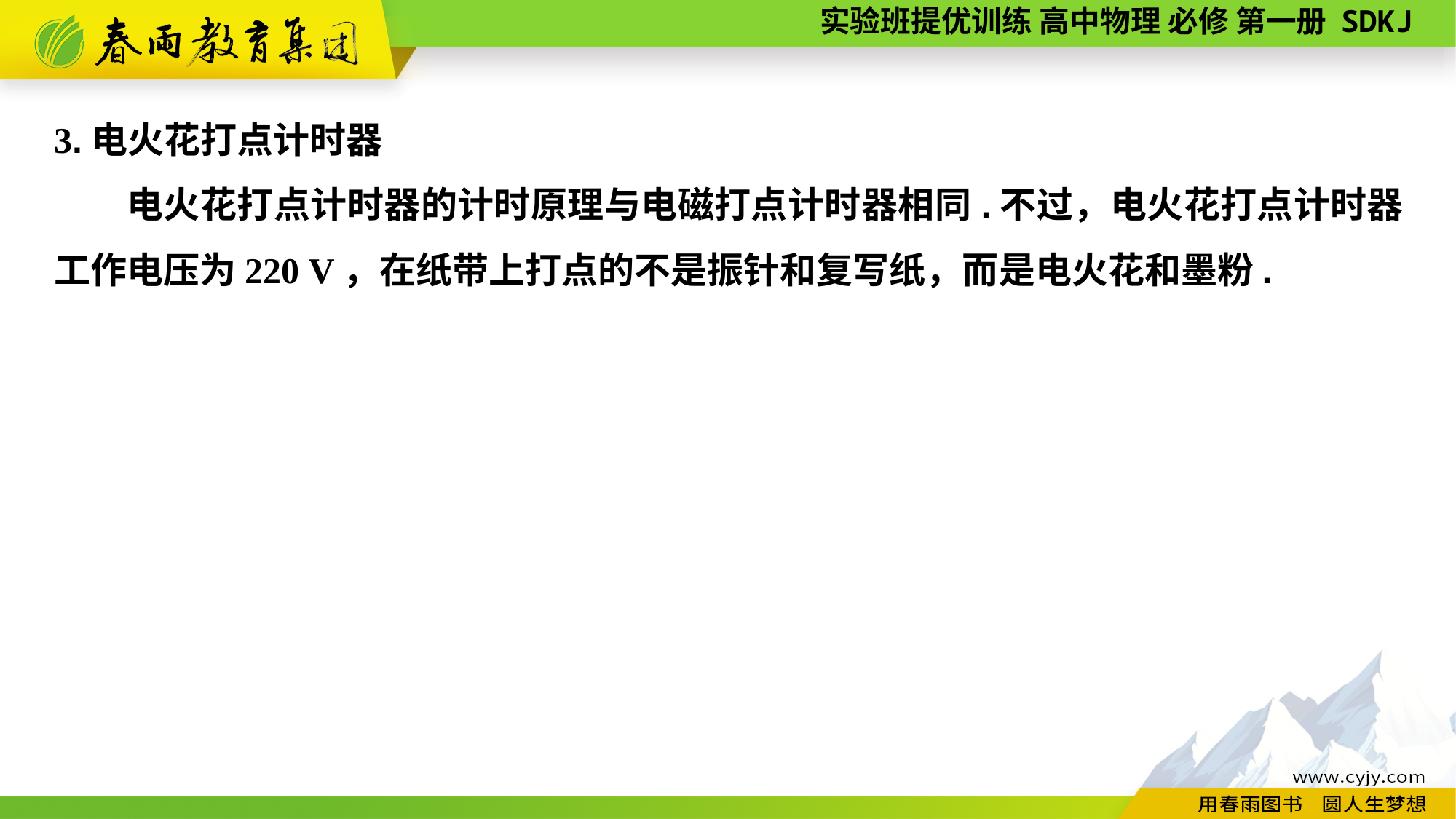

3.电火花打点计时器
电火花打点计时器的计时原理与电磁打点计时器相同.不过，电火花打点计时器工作电压为220 V，在纸带上打点的不是振针和复写纸，而是电火花和墨粉.